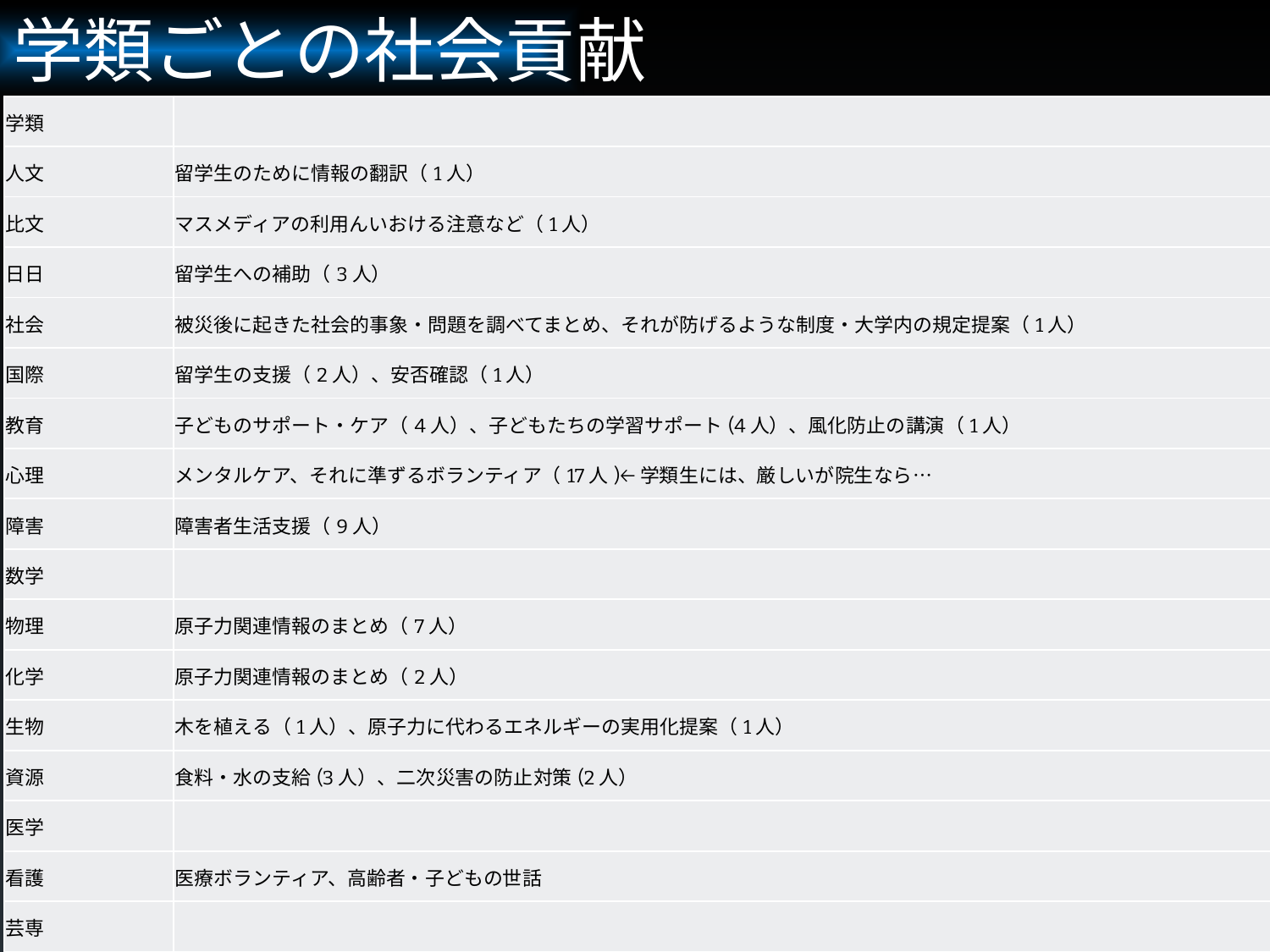

学類ごとの社会貢献
#
| 学類 |  |
| --- | --- |
| 人文 | 留学生のために情報の翻訳（1人） |
| 比文 | マスメディアの利用んいおける注意など（1人） |
| 日日 | 留学生への補助（3人） |
| 社会 | 被災後に起きた社会的事象・問題を調べてまとめ、それが防げるような制度・大学内の規定提案（1人） |
| 国際 | 留学生の支援（2人）、安否確認（1人） |
| 教育 | 子どものサポート・ケア（4人）、子どもたちの学習サポート(4人）、風化防止の講演（1人） |
| 心理 | メンタルケア、それに準ずるボランティア（17人)←学類生には、厳しいが院生なら… |
| 障害 | 障害者生活支援（9人） |
| 数学 |  |
| 物理 | 原子力関連情報のまとめ（7人） |
| 化学 | 原子力関連情報のまとめ（2人） |
| 生物 | 木を植える（1人）、原子力に代わるエネルギーの実用化提案（1人） |
| 資源 | 食料・水の支給(3人）、二次災害の防止対策(2人） |
| 医学 |  |
| 看護 | 医療ボランティア、高齢者・子どもの世話 |
| 芸専 |  |
71